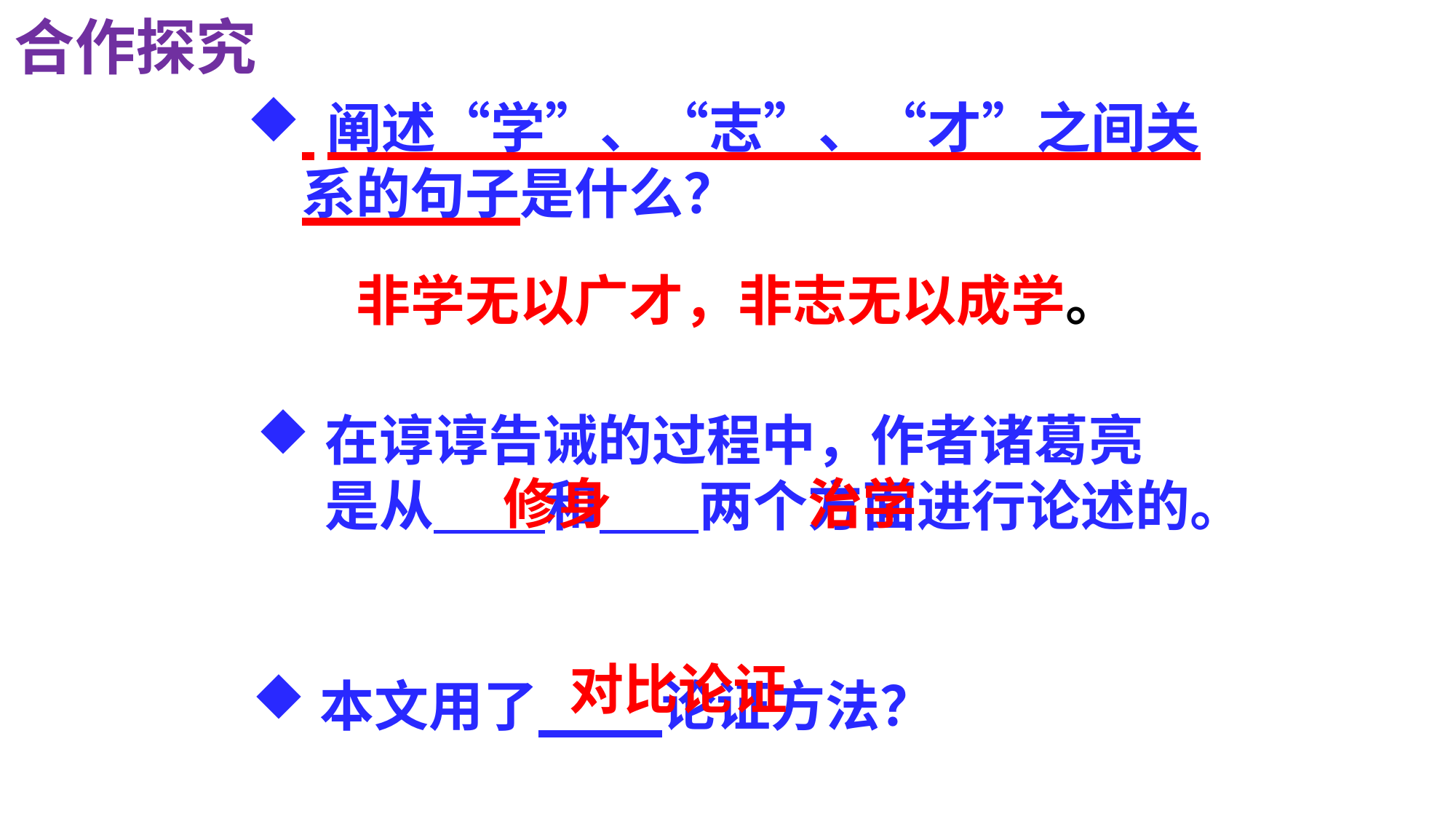

合作探究
 阐述“学”、“志”、“才”之间关系的句子是什么？
非学无以广才，非志无以成学。
在谆谆告诫的过程中，作者诸葛亮是从         和        两个方面进行论述的。
修身
治学
对比论证
本文用了          论证方法？